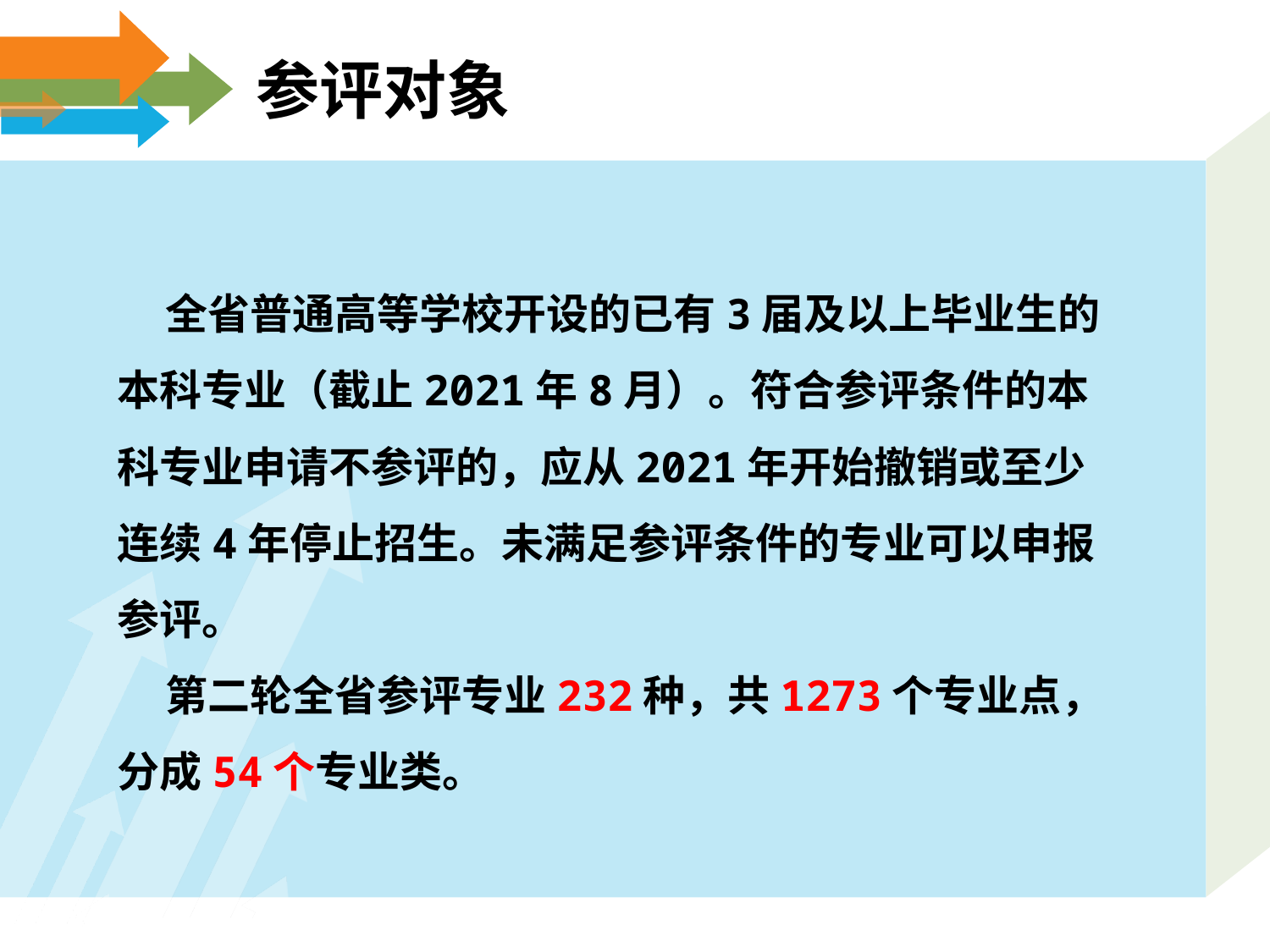

# 参评对象
    全省普通高等学校开设的已有3届及以上毕业生的本科专业（截止2021年8月）。符合参评条件的本科专业申请不参评的，应从2021年开始撤销或至少连续4年停止招生。未满足参评条件的专业可以申报参评。
    第二轮全省参评专业232种，共1273个专业点，分成54个专业类。